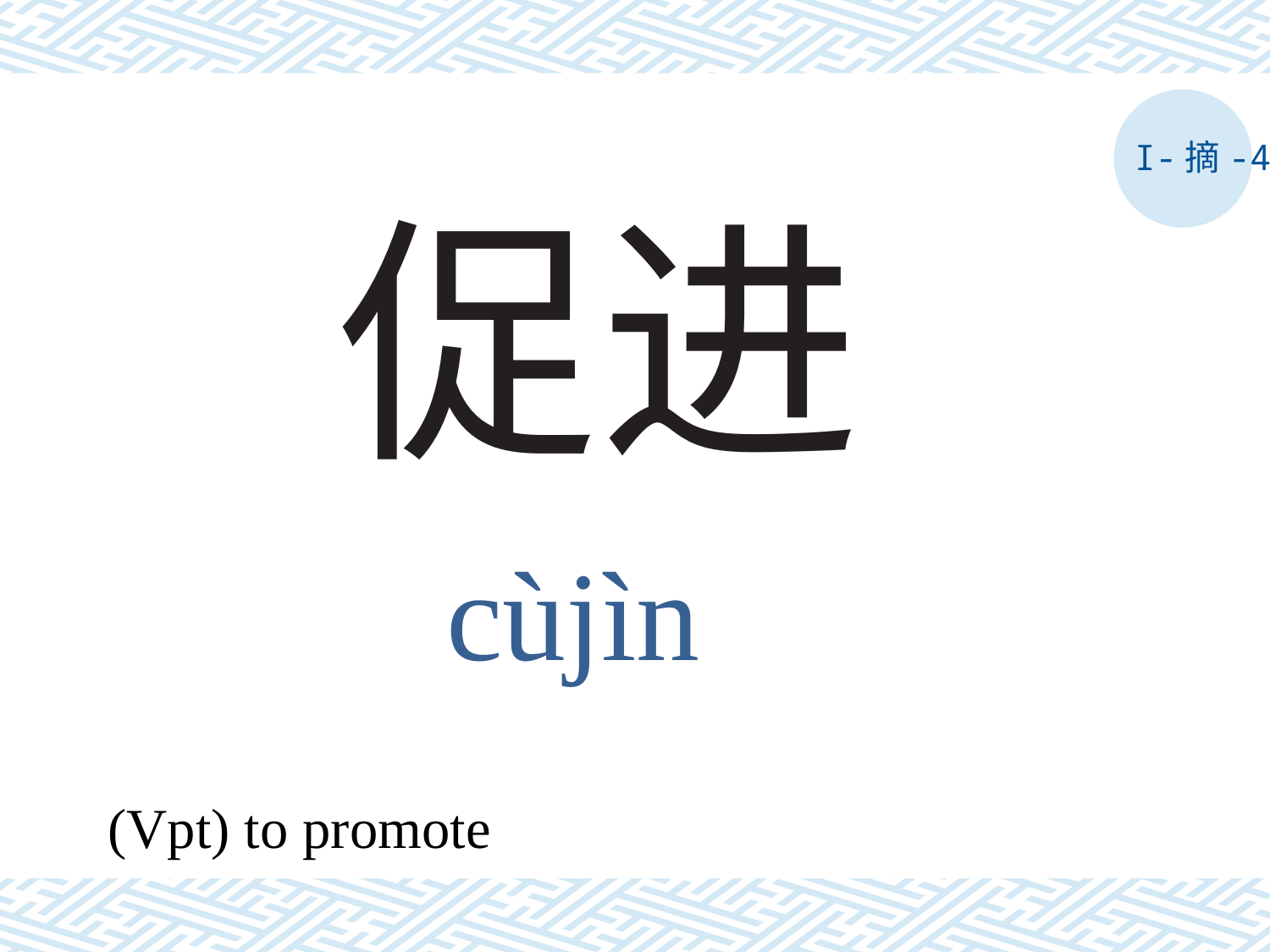

I-摘-4

# 促进
cùjìn
(Vpt) to promote